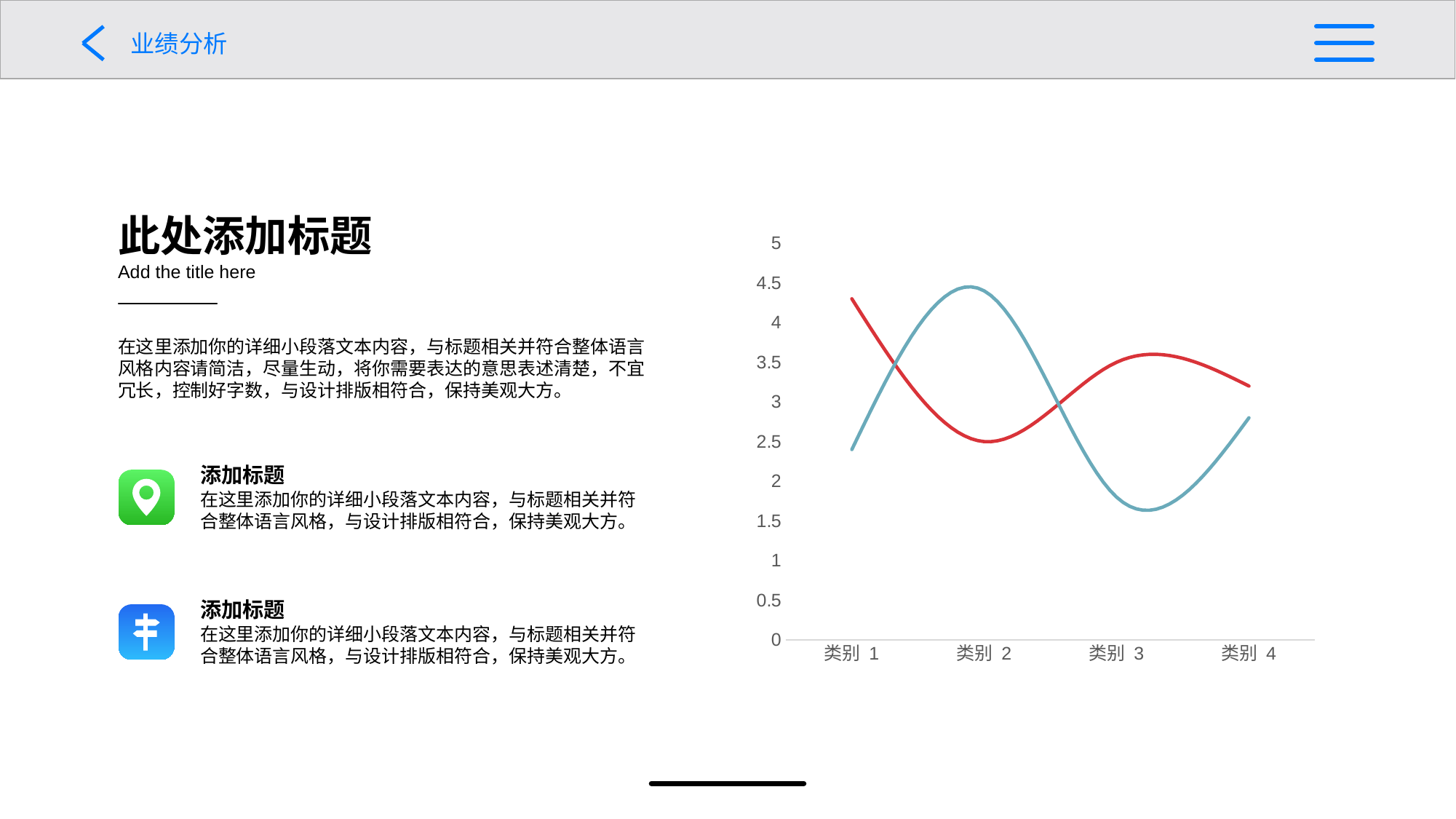

此处添加标题
Add the title here

### Chart

| Category | 系列 1 | 系列 2 |
|---|---|---|
| 类别 1 | 4.3 | 2.4 |
| 类别 2 | 2.5 | 4.4 |
| 类别 3 | 3.5 | 1.8 |
| 类别 4 | 3.2 | 2.8 |
在这里添加你的详细小段落文本内容，与标题相关并符合整体语言风格内容请简洁，尽量生动，将你需要表达的意思表述清楚，不宜冗长，控制好字数，与设计排版相符合，保持美观大方。
添加标题
在这里添加你的详细小段落文本内容，与标题相关并符合整体语言风格，与设计排版相符合，保持美观大方。

添加标题
在这里添加你的详细小段落文本内容，与标题相关并符合整体语言风格，与设计排版相符合，保持美观大方。